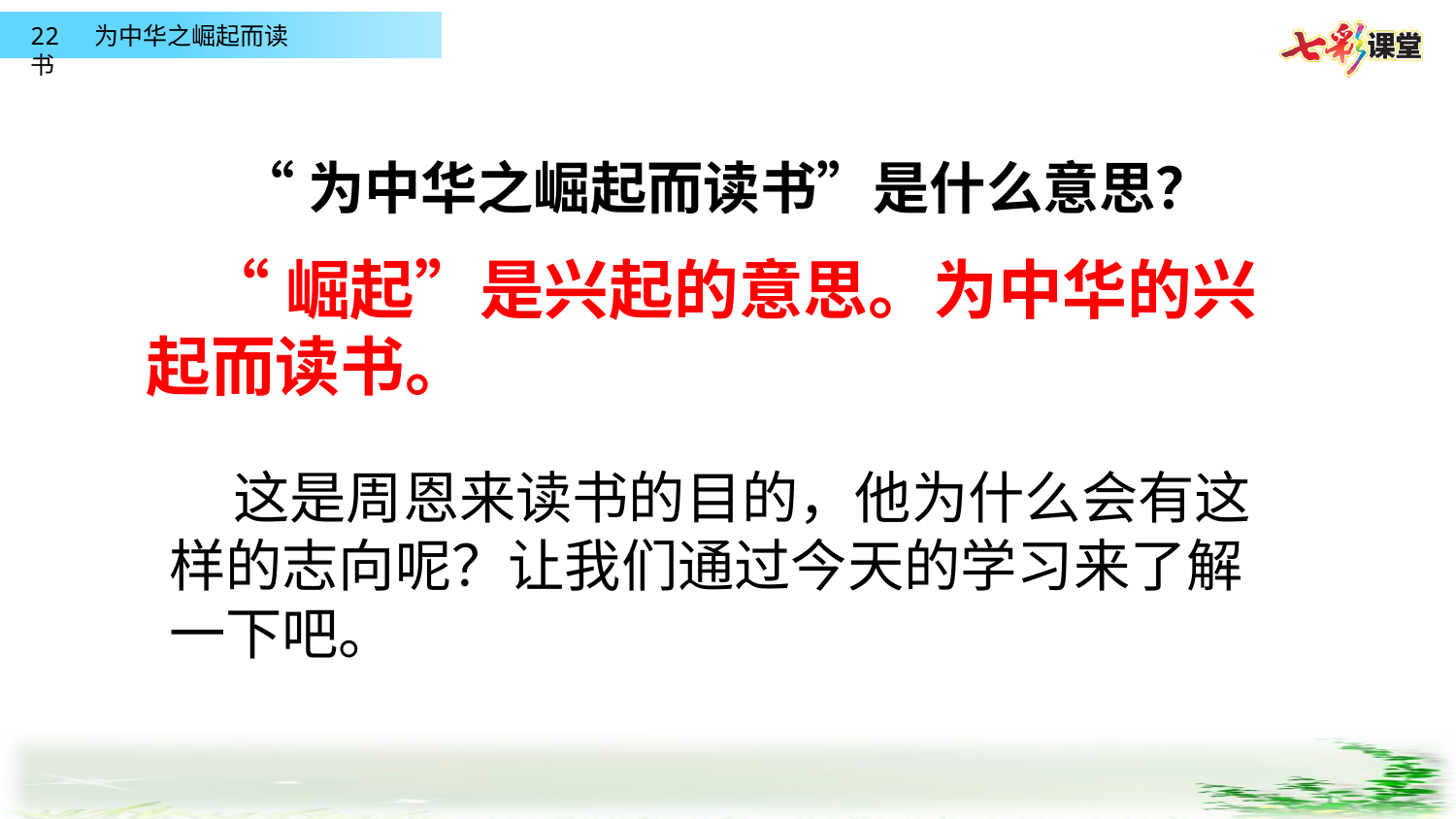

“为中华之崛起而读书”是什么意思？
    “崛起”是兴起的意思。为中华的兴起而读书。
    这是周恩来读书的目的，他为什么会有这样的志向呢？让我们通过今天的学习来了解一下吧。